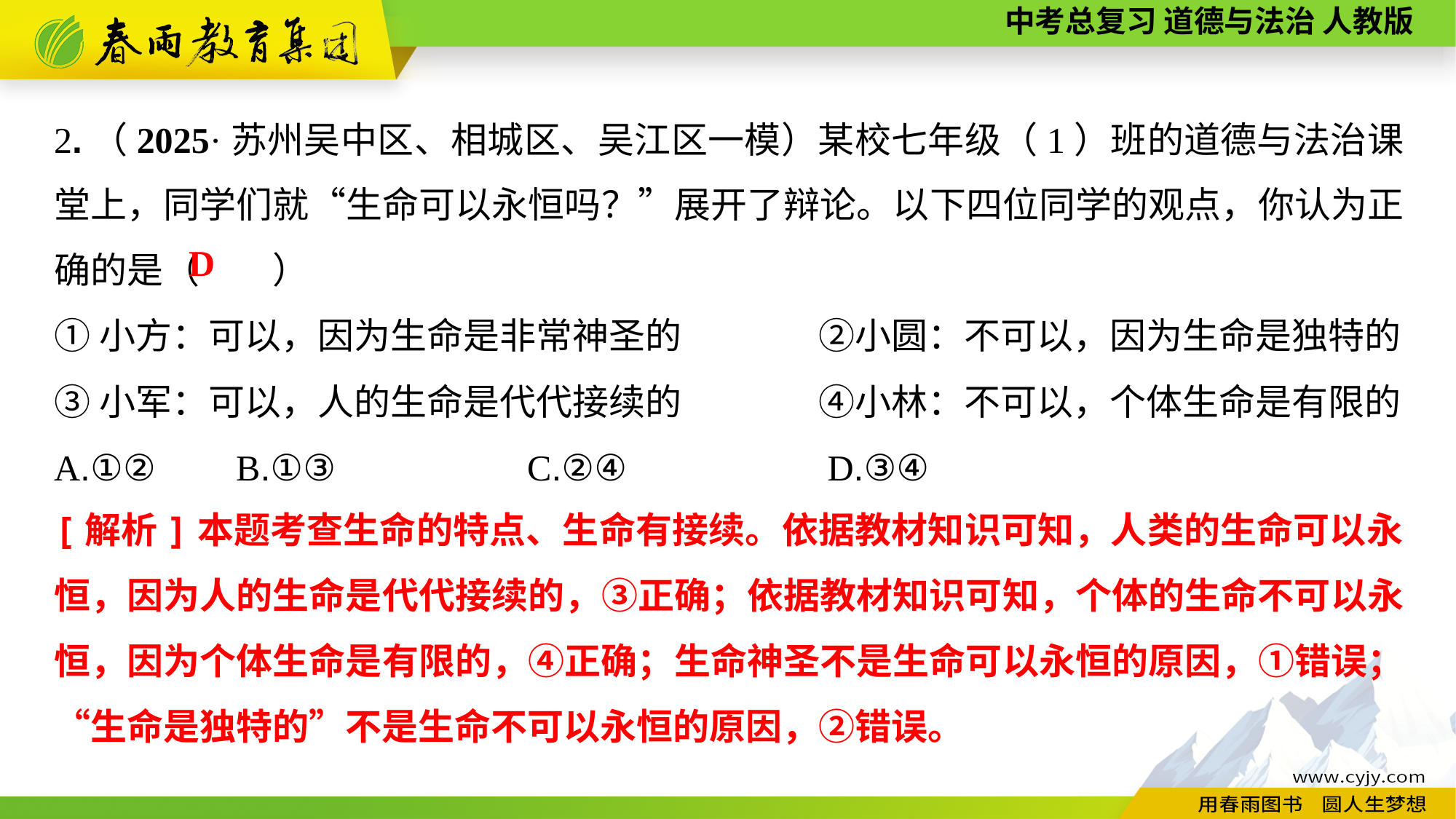

2.（2025·苏州吴中区、相城区、吴江区一模）某校七年级（1）班的道德与法治课堂上，同学们就“生命可以永恒吗？”展开了辩论。以下四位同学的观点，你认为正确的是（　　）
①小方：可以，因为生命是非常神圣的		②小圆：不可以，因为生命是独特的
③小军：可以，人的生命是代代接续的		④小林：不可以，个体生命是有限的
A.①②	        B.①③	                C.②④	             D.③④
D
[解析]本题考查生命的特点、生命有接续。依据教材知识可知，人类的生命可以永恒，因为人的生命是代代接续的，③正确；依据教材知识可知，个体的生命不可以永恒，因为个体生命是有限的，④正确；生命神圣不是生命可以永恒的原因，①错误；“生命是独特的”不是生命不可以永恒的原因，②错误。